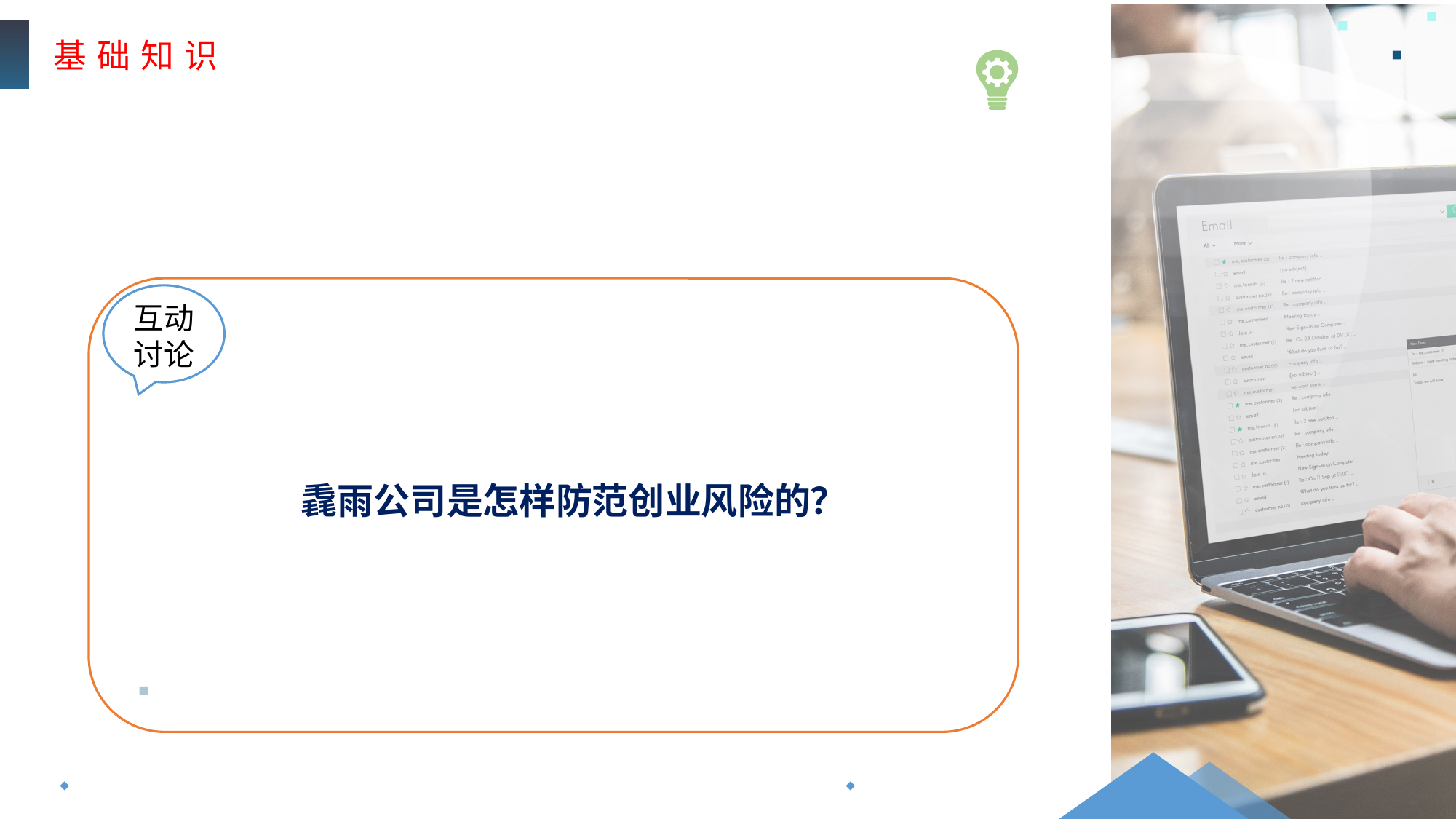

基 础 知 识

互动
讨论
毳雨公司是怎样防范创业风险的？